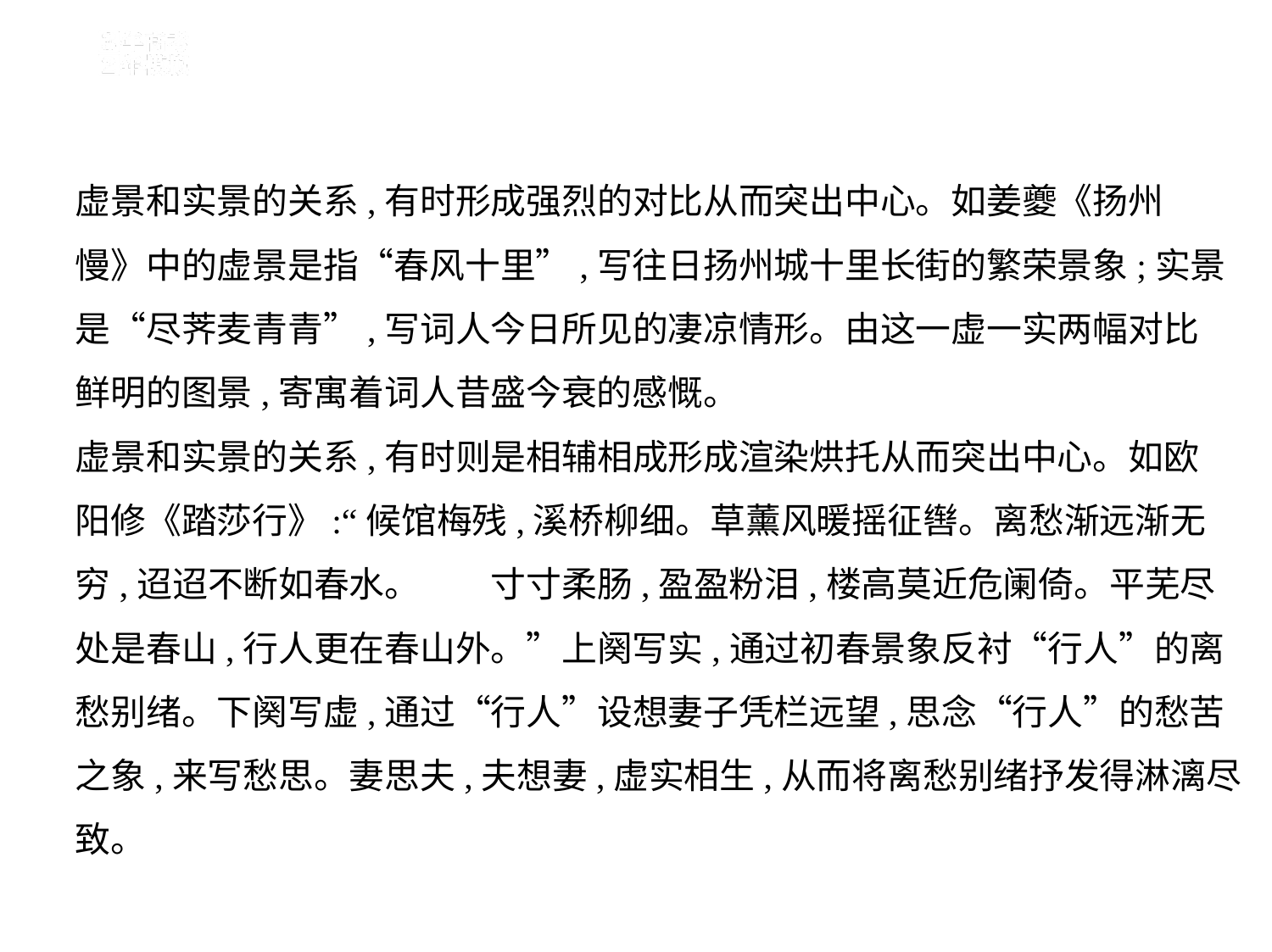

虚景和实景的关系,有时形成强烈的对比从而突出中心。如姜夔《扬州
慢》中的虚景是指“春风十里”,写往日扬州城十里长街的繁荣景象;实景
是“尽荠麦青青”,写词人今日所见的凄凉情形。由这一虚一实两幅对比
鲜明的图景,寄寓着词人昔盛今衰的感慨。
虚景和实景的关系,有时则是相辅相成形成渲染烘托从而突出中心。如欧
阳修《踏莎行》:“候馆梅残,溪桥柳细。草薰风暖摇征辔。离愁渐远渐无
穷,迢迢不断如春水。　　寸寸柔肠,盈盈粉泪,楼高莫近危阑倚。平芜尽
处是春山,行人更在春山外。”上阕写实,通过初春景象反衬“行人”的离
愁别绪。下阕写虚,通过“行人”设想妻子凭栏远望,思念“行人”的愁苦
之象,来写愁思。妻思夫,夫想妻,虚实相生,从而将离愁别绪抒发得淋漓尽
致。